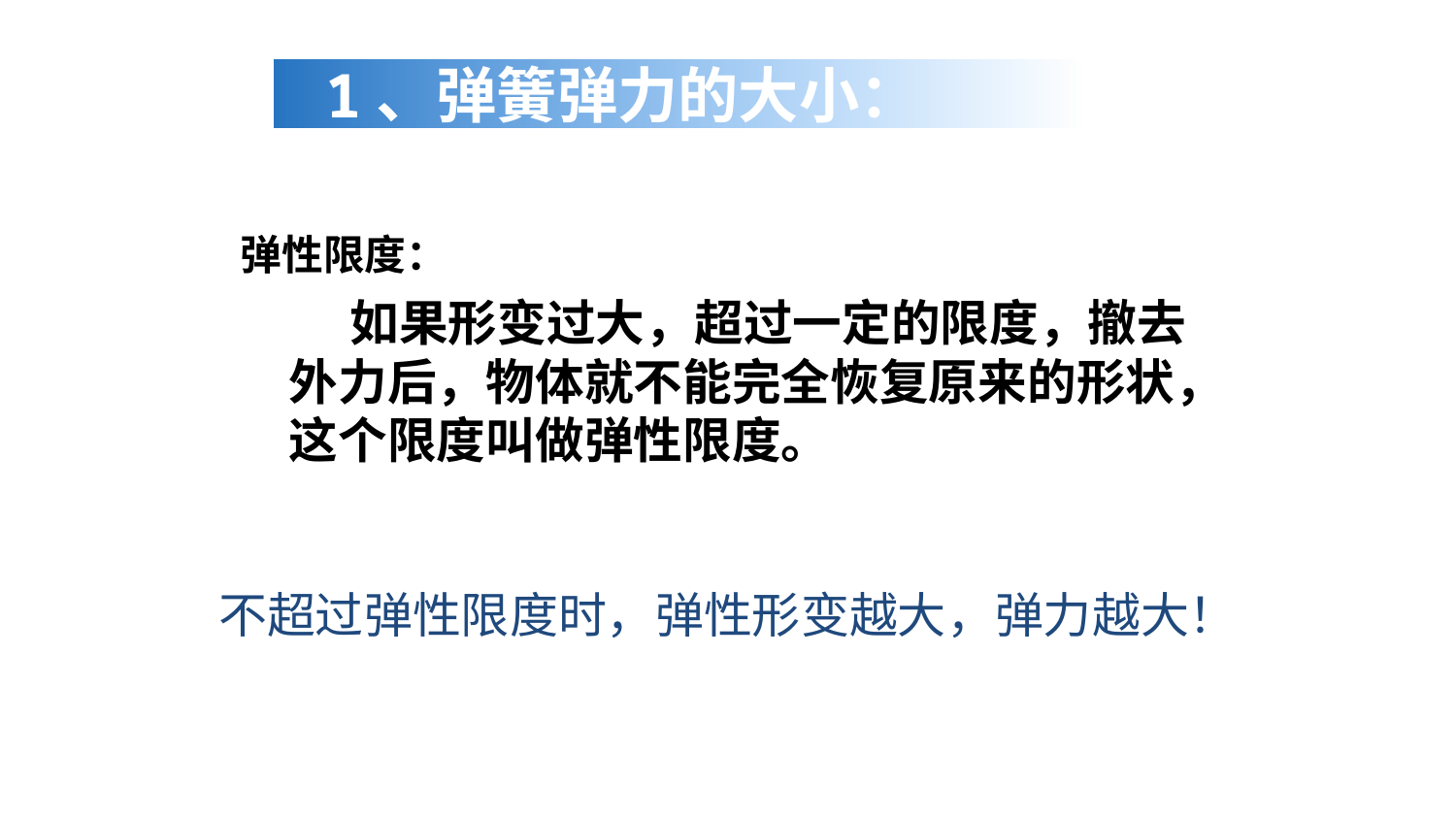

1、弹簧弹力的大小：
弹性限度：

         如果形变过大，超过一定的限度，撤去外力后，物体就不能完全恢复原来的形状，这个限度叫做弹性限度。

不超过弹性限度时，弹性形变越大，弹力越大！